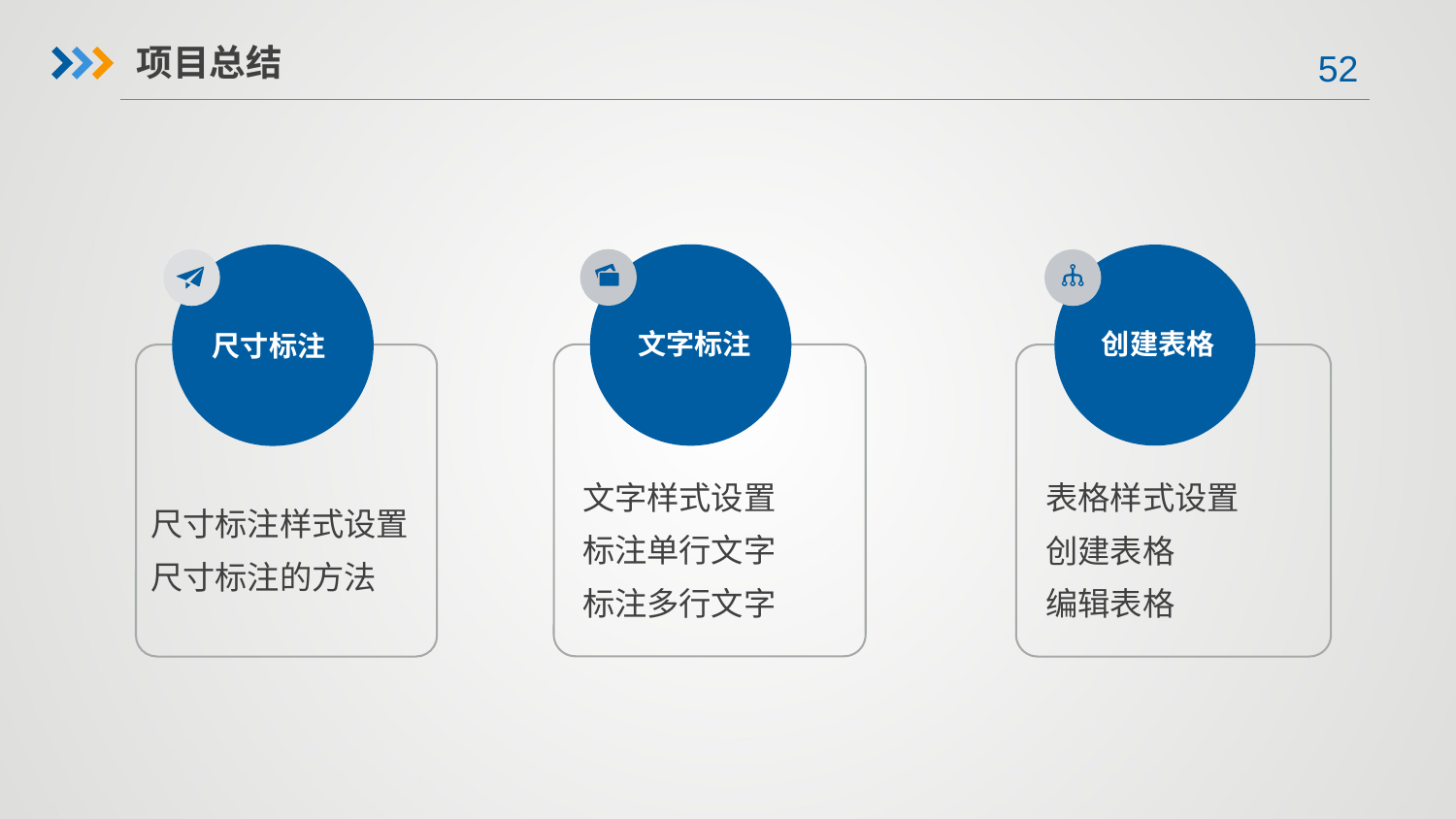

项目总结

文字标注
尺寸标注
创建表格

文字样式设置
标注单行文字
标注多行文字
尺寸标注样式设置
尺寸标注的方法
表格样式设置
创建表格
编辑表格